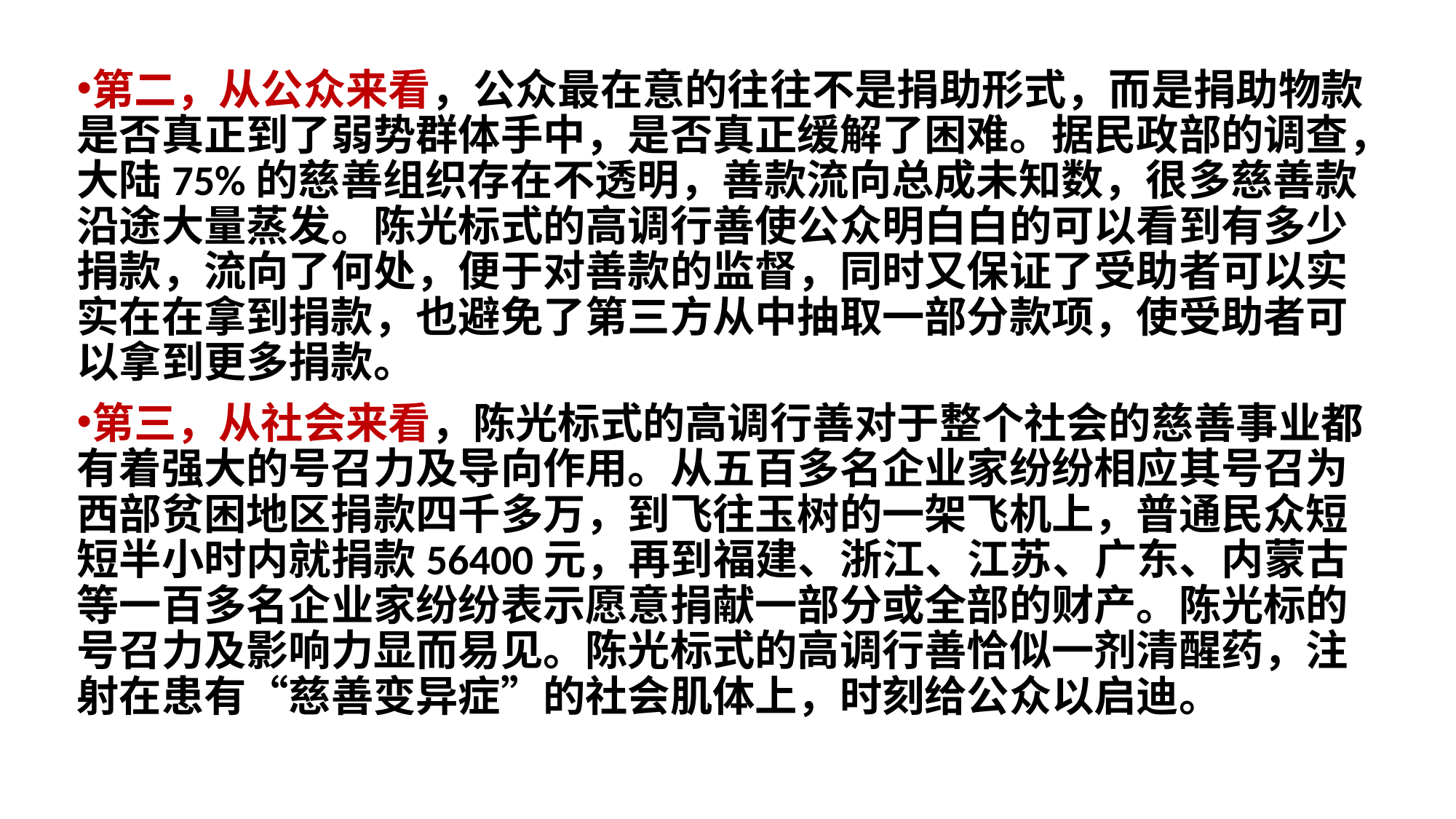

第二，从公众来看，公众最在意的往往不是捐助形式，而是捐助物款是否真正到了弱势群体手中，是否真正缓解了困难。据民政部的调查，大陆75%的慈善组织存在不透明，善款流向总成未知数，很多慈善款沿途大量蒸发。陈光标式的高调行善使公众明白白的可以看到有多少捐款，流向了何处，便于对善款的监督，同时又保证了受助者可以实实在在拿到捐款，也避免了第三方从中抽取一部分款项，使受助者可以拿到更多捐款。
第三，从社会来看，陈光标式的高调行善对于整个社会的慈善事业都有着强大的号召力及导向作用。从五百多名企业家纷纷相应其号召为西部贫困地区捐款四千多万，到飞往玉树的一架飞机上，普通民众短短半小时内就捐款56400元，再到福建、浙江、江苏、广东、内蒙古等一百多名企业家纷纷表示愿意捐献一部分或全部的财产。陈光标的号召力及影响力显而易见。陈光标式的高调行善恰似一剂清醒药，注射在患有“慈善变异症”的社会肌体上，时刻给公众以启迪。